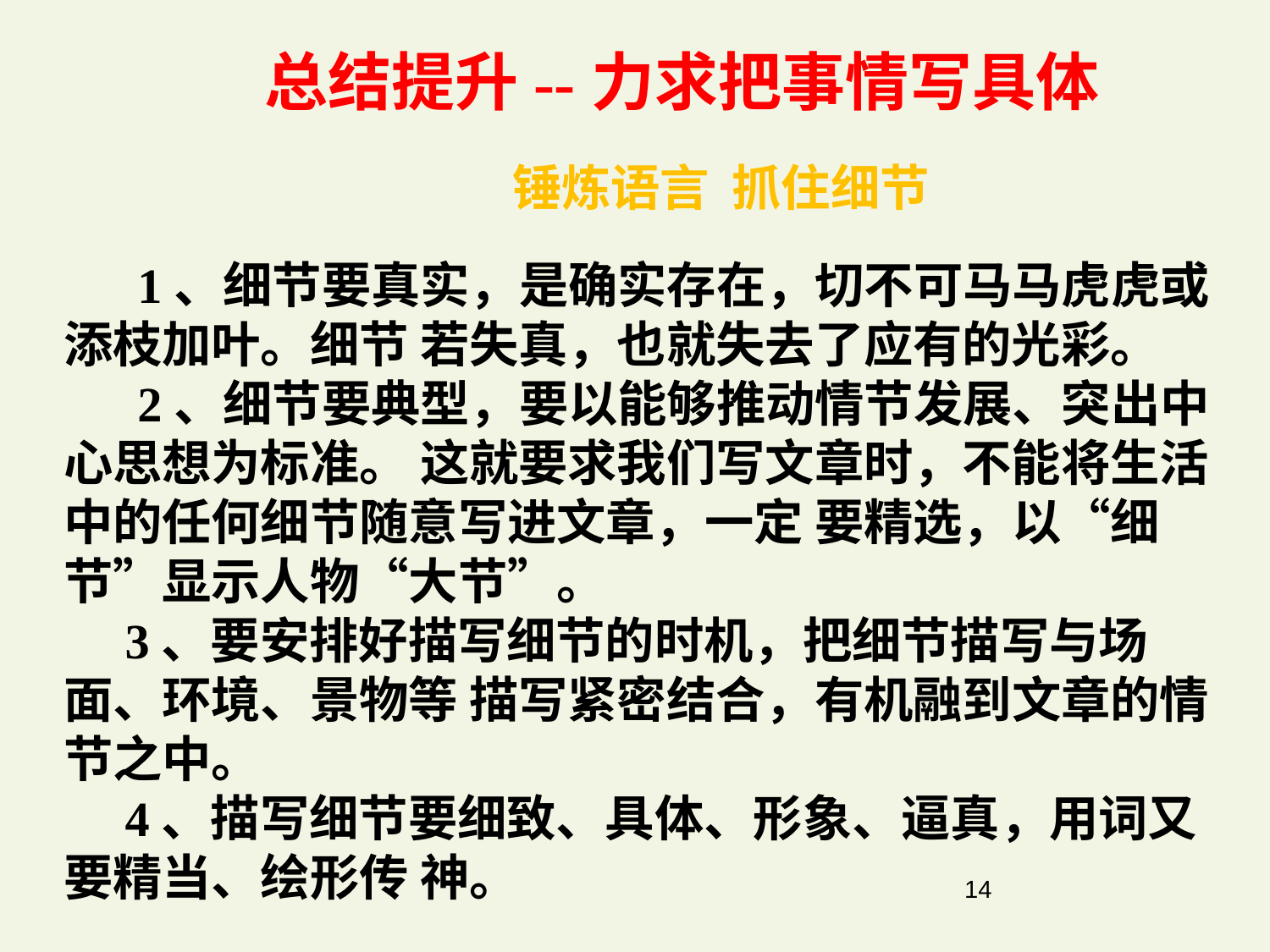

总结提升--力求把事情写具体
  锤炼语言  抓住细节
   1、细节要真实，是确实存在，切不可马马虎虎或添枝加叶。细节 若失真，也就失去了应有的光彩。
   2、细节要典型，要以能够推动情节发展、突出中心思想为标准。 这就要求我们写文章时，不能将生活中的任何细节随意写进文章，一定 要精选，以“细节”显示人物“大节”。
  3、要安排好描写细节的时机，把细节描写与场面、环境、景物等 描写紧密结合，有机融到文章的情节之中。
  4、描写细节要细致、具体、形象、逼真，用词又要精当、绘形传 神。
14